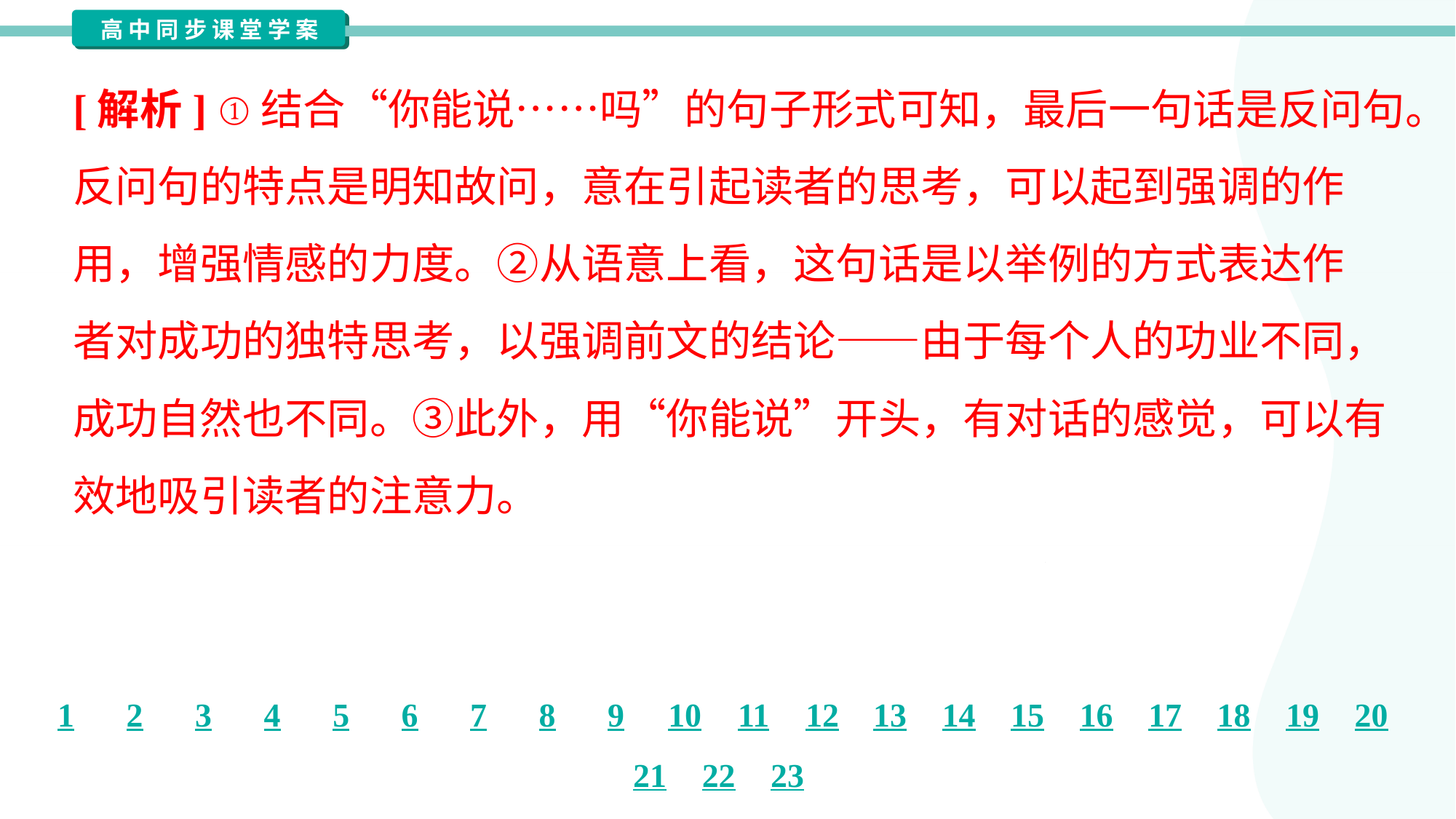

[解析] ①结合“你能说……吗”的句子形式可知，最后一句话是反问句。
反问句的特点是明知故问，意在引起读者的思考，可以起到强调的作
用，增强情感的力度。②从语意上看，这句话是以举例的方式表达作
者对成功的独特思考，以强调前文的结论——由于每个人的功业不同，
成功自然也不同。③此外，用“你能说”开头，有对话的感觉，可以有
效地吸引读者的注意力。